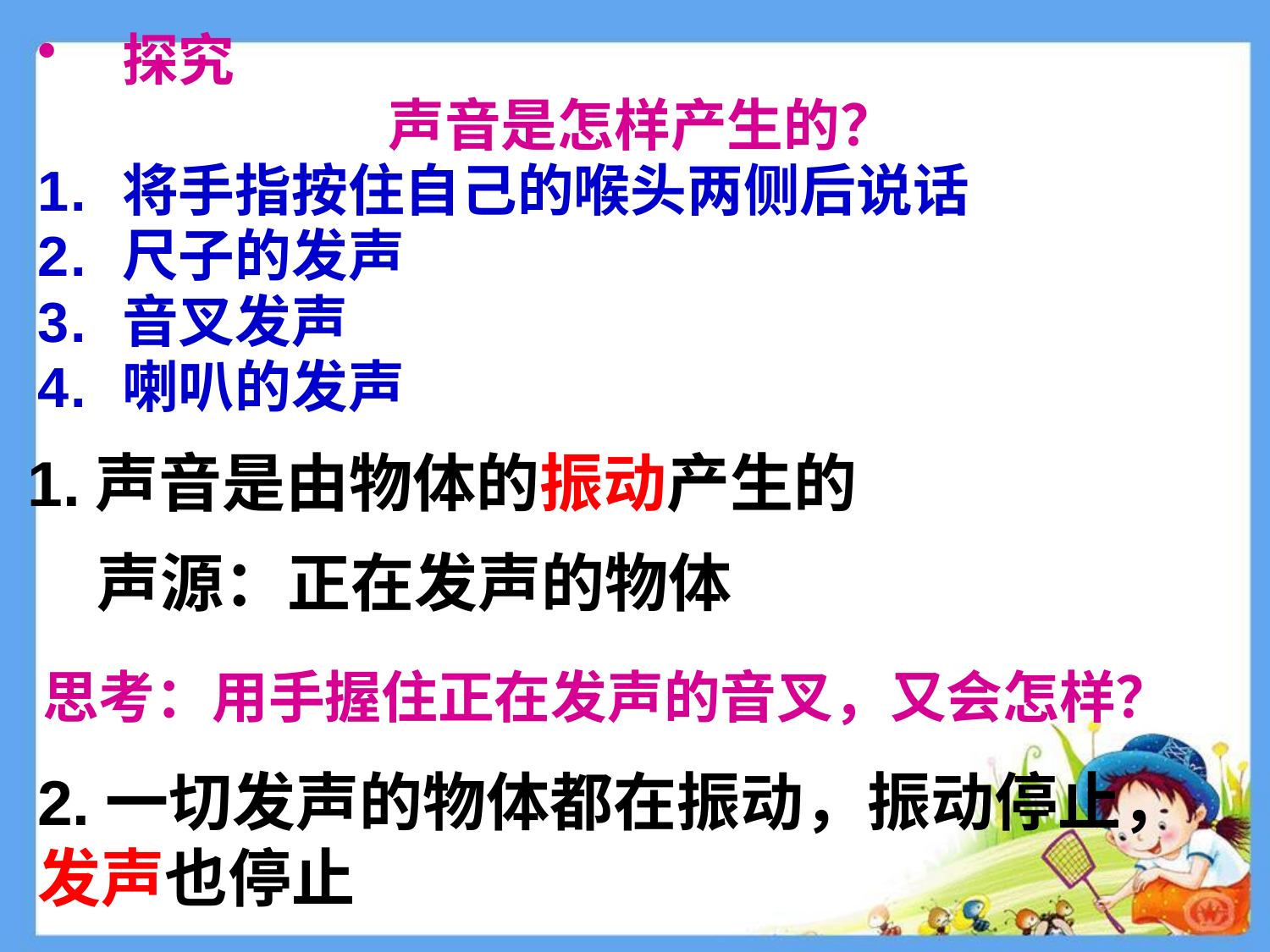

探究
声音是怎样产生的？
将手指按住自己的喉头两侧后说话
尺子的发声
音叉发声
喇叭的发声
1.声音是由物体的振动产生的
声源：正在发声的物体
思考：用手握住正在发声的音叉，又会怎样？
2.一切发声的物体都在振动，振动停止，发声也停止